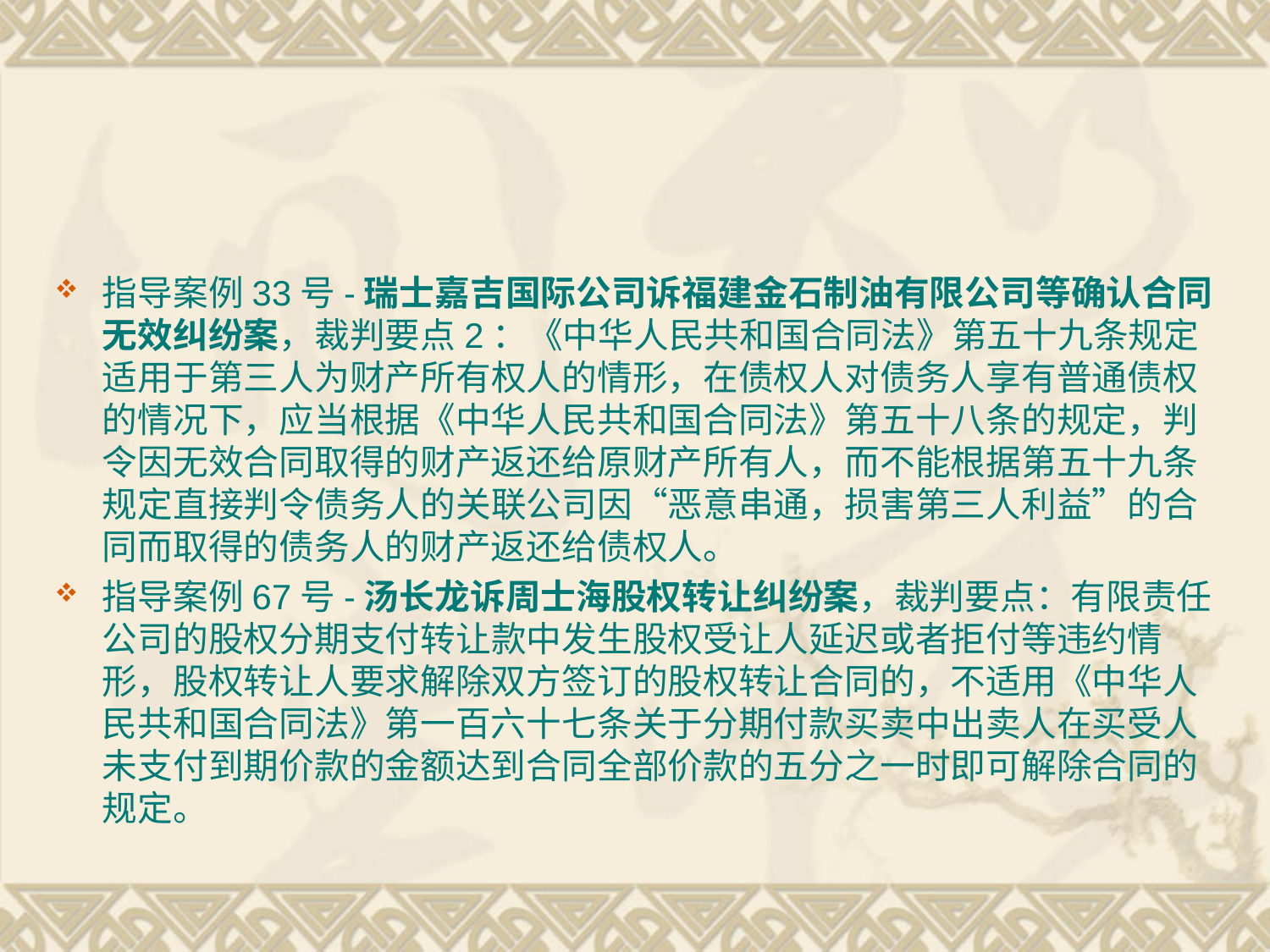

#
指导案例33号-瑞士嘉吉国际公司诉福建金石制油有限公司等确认合同无效纠纷案，裁判要点2：《中华人民共和国合同法》第五十九条规定适用于第三人为财产所有权人的情形，在债权人对债务人享有普通债权的情况下，应当根据《中华人民共和国合同法》第五十八条的规定，判令因无效合同取得的财产返还给原财产所有人，而不能根据第五十九条规定直接判令债务人的关联公司因“恶意串通，损害第三人利益”的合同而取得的债务人的财产返还给债权人。
指导案例67号-汤长龙诉周士海股权转让纠纷案，裁判要点：有限责任公司的股权分期支付转让款中发生股权受让人延迟或者拒付等违约情形，股权转让人要求解除双方签订的股权转让合同的，不适用《中华人民共和国合同法》第一百六十七条关于分期付款买卖中出卖人在买受人未支付到期价款的金额达到合同全部价款的五分之一时即可解除合同的规定。